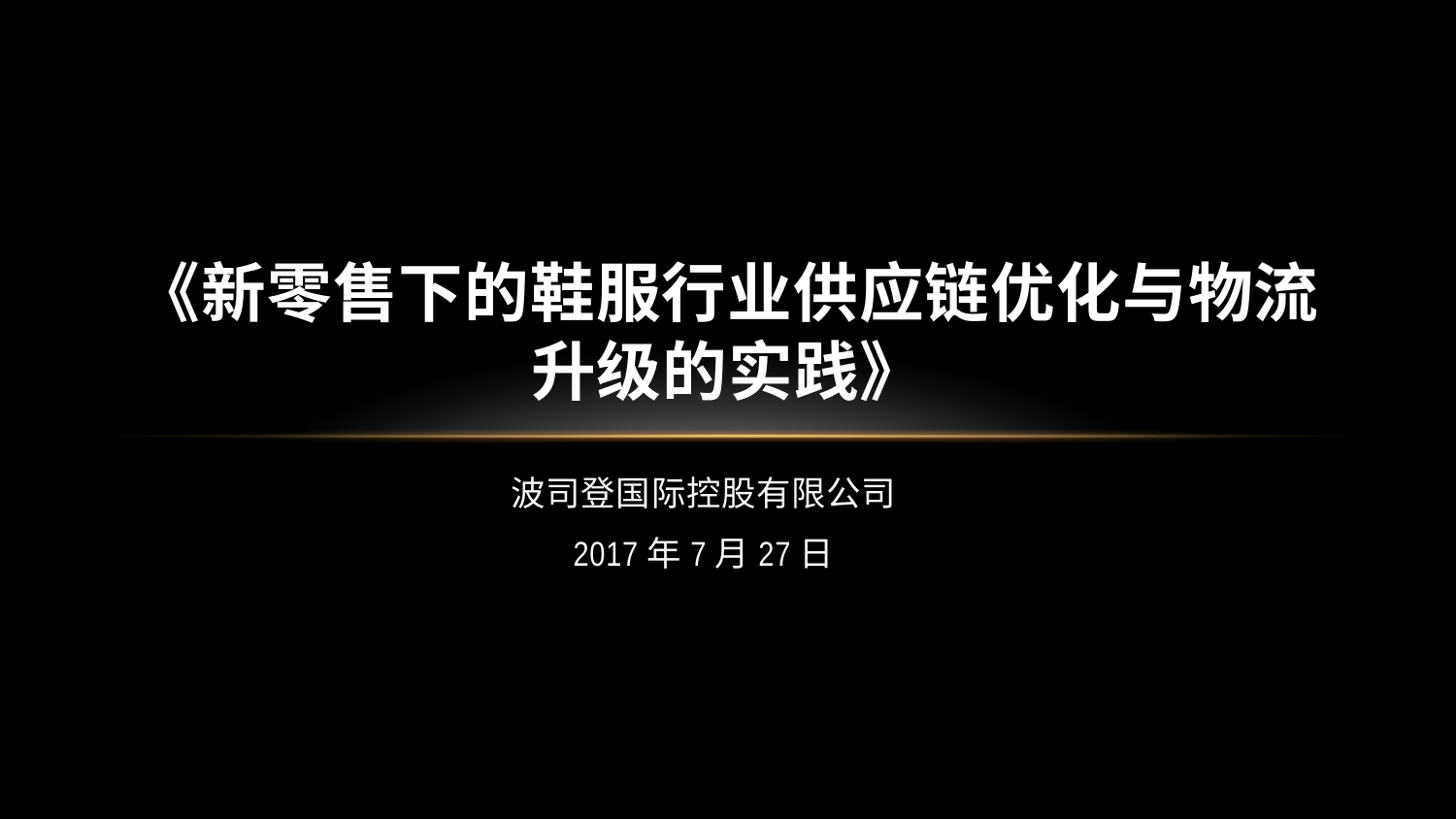

# 《新零售下的鞋服行业供应链优化与物流升级的实践》
波司登国际控股有限公司
2017年7月27日